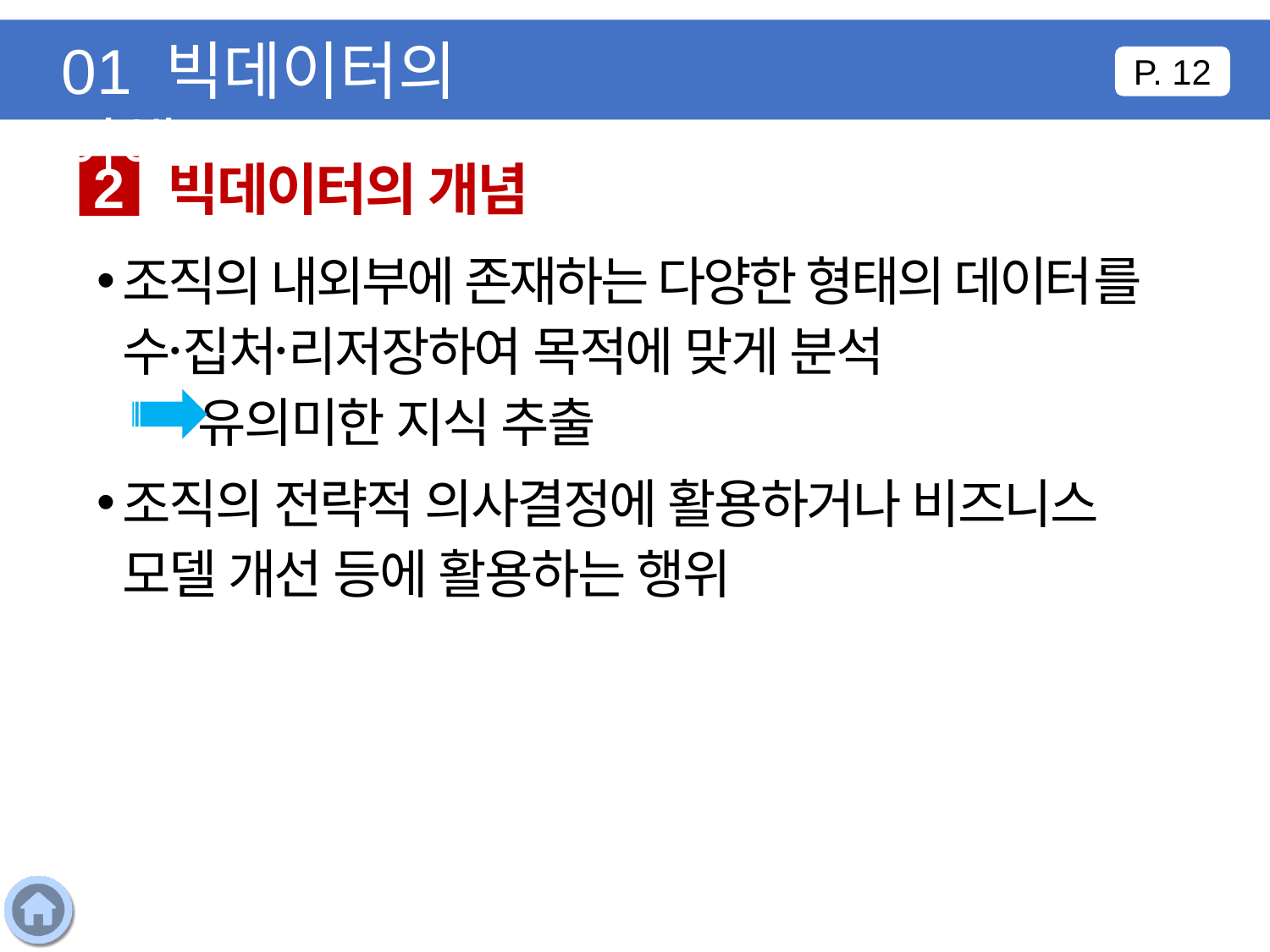

01 빅데이터의 이해
P. 12
빅데이터의 개념
2
조직의 내외부에 존재하는 다양한 형태의 데이터를 수집〮처리〮저장하여 목적에 맞게 분석
      유의미한 지식 추출
조직의 전략적 의사결정에 활용하거나 비즈니스 모델 개선 등에 활용하는 행위